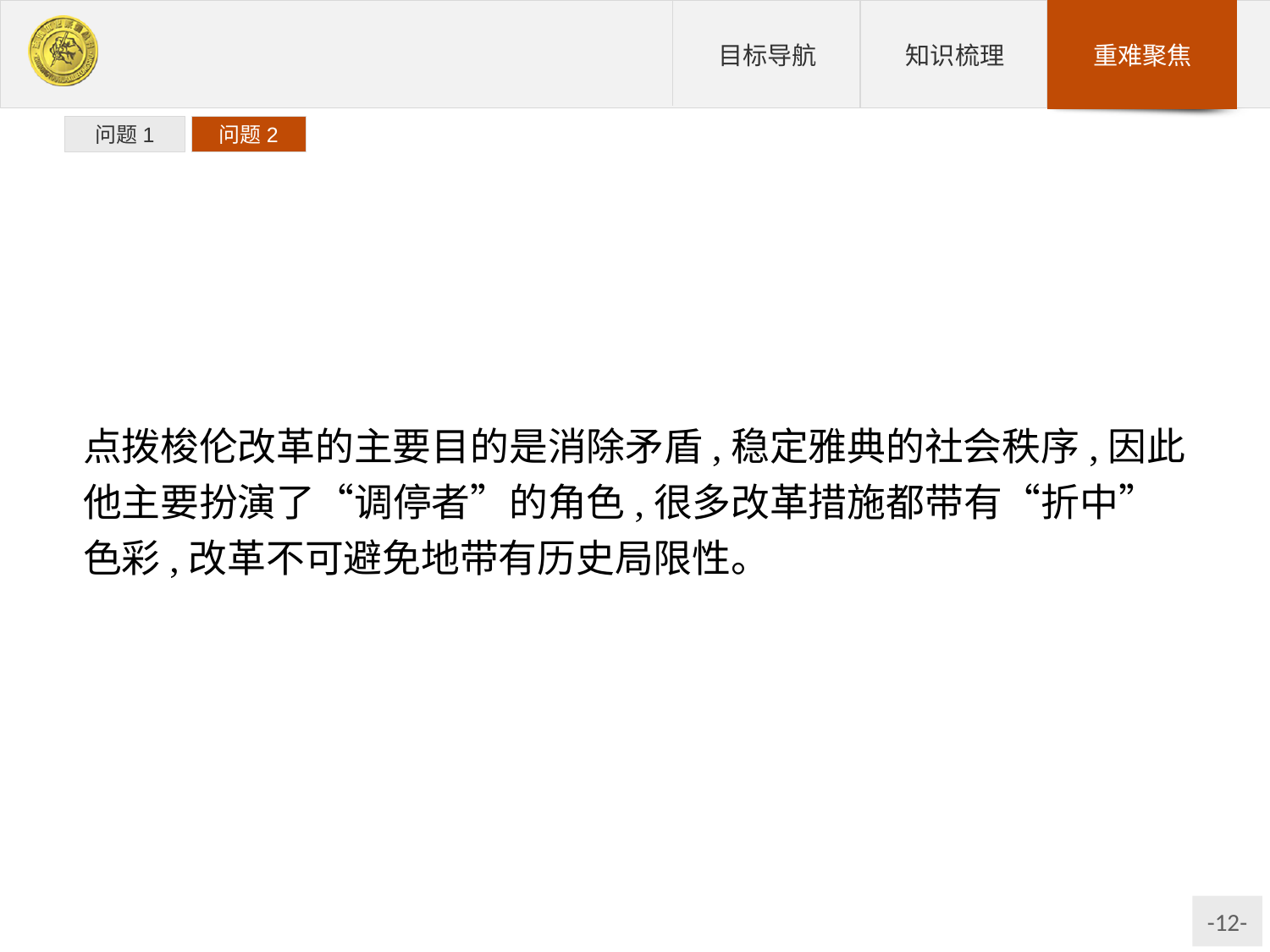

问题1
问题2
点拨梭伦改革的主要目的是消除矛盾,稳定雅典的社会秩序,因此他主要扮演了“调停者”的角色,很多改革措施都带有“折中”色彩,改革不可避免地带有历史局限性。